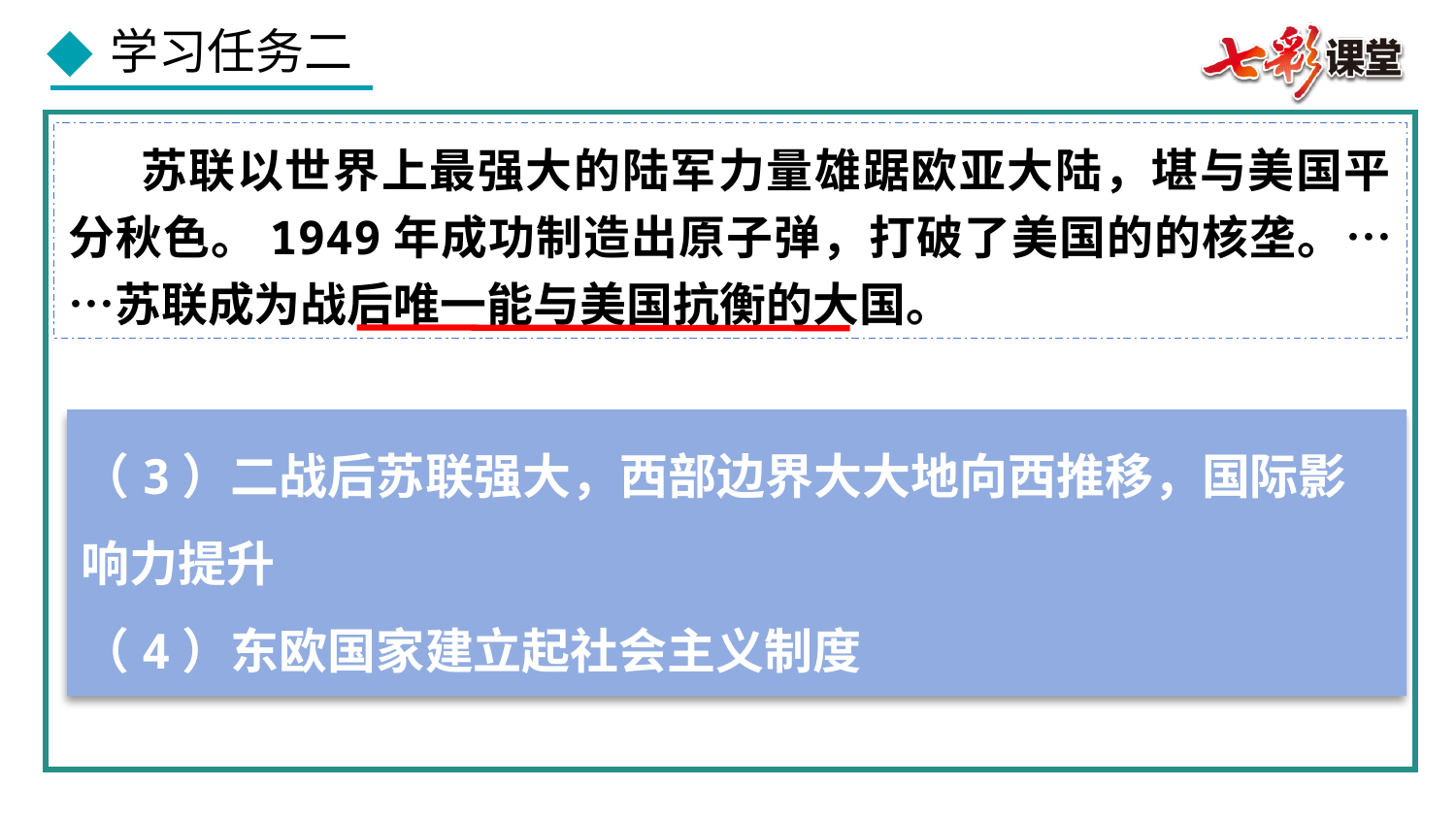

苏联以世界上最强大的陆军力量雄踞欧亚大陆，堪与美国平分秋色。1949年成功制造出原子弹，打破了美国的的核垄。……苏联成为战后唯一能与美国抗衡的大国。
（3）二战后苏联强大，西部边界大大地向西推移，国际影响力提升
（4）东欧国家建立起社会主义制度